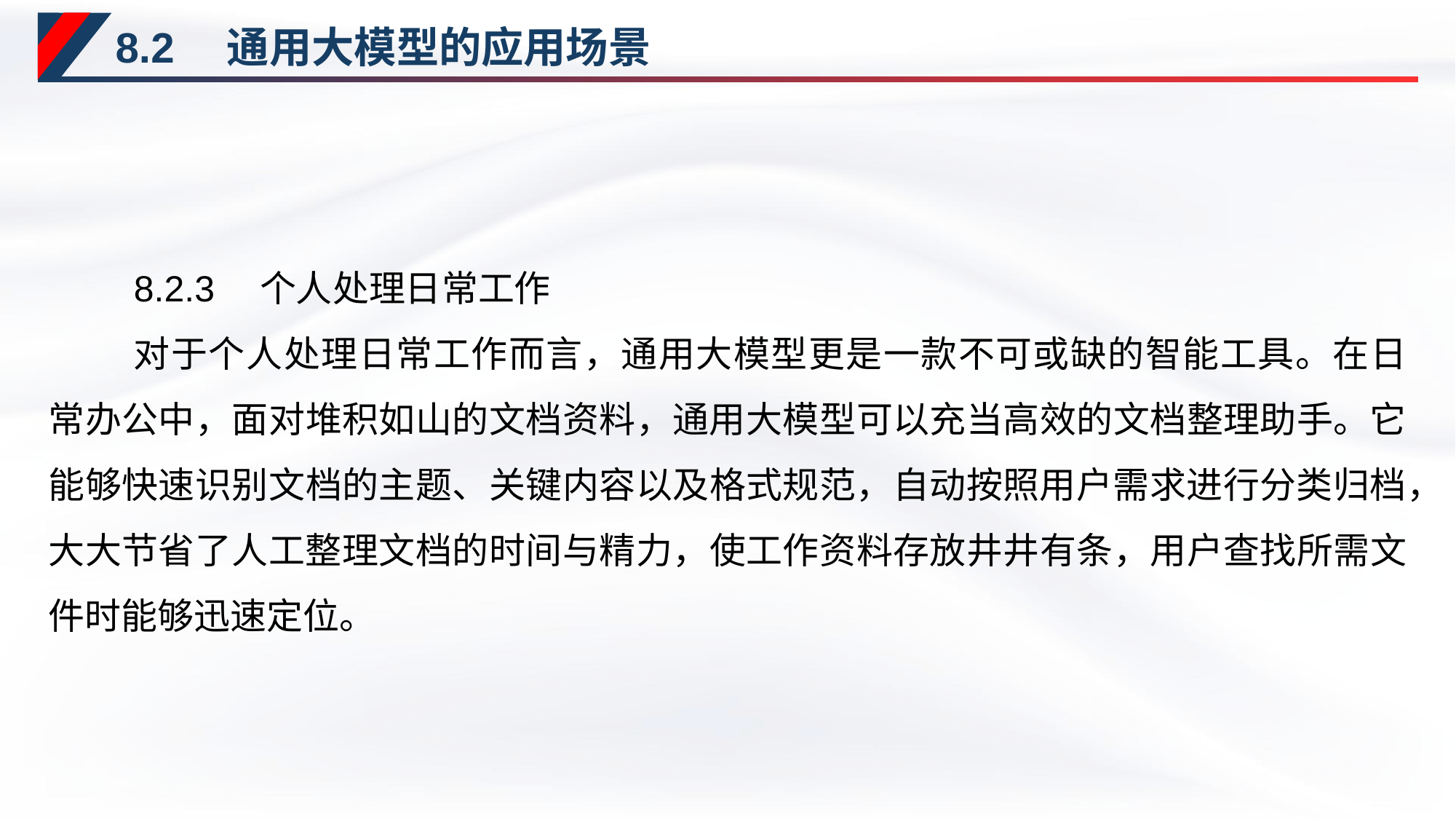

# 8.2　通用大模型的应用场景
8.2.3　个人处理日常工作
对于个人处理日常工作而言，通用大模型更是一款不可或缺的智能工具。在日常办公中，面对堆积如山的文档资料，通用大模型可以充当高效的文档整理助手。它能够快速识别文档的主题、关键内容以及格式规范，自动按照用户需求进行分类归档，大大节省了人工整理文档的时间与精力，使工作资料存放井井有条，用户查找所需文件时能够迅速定位。